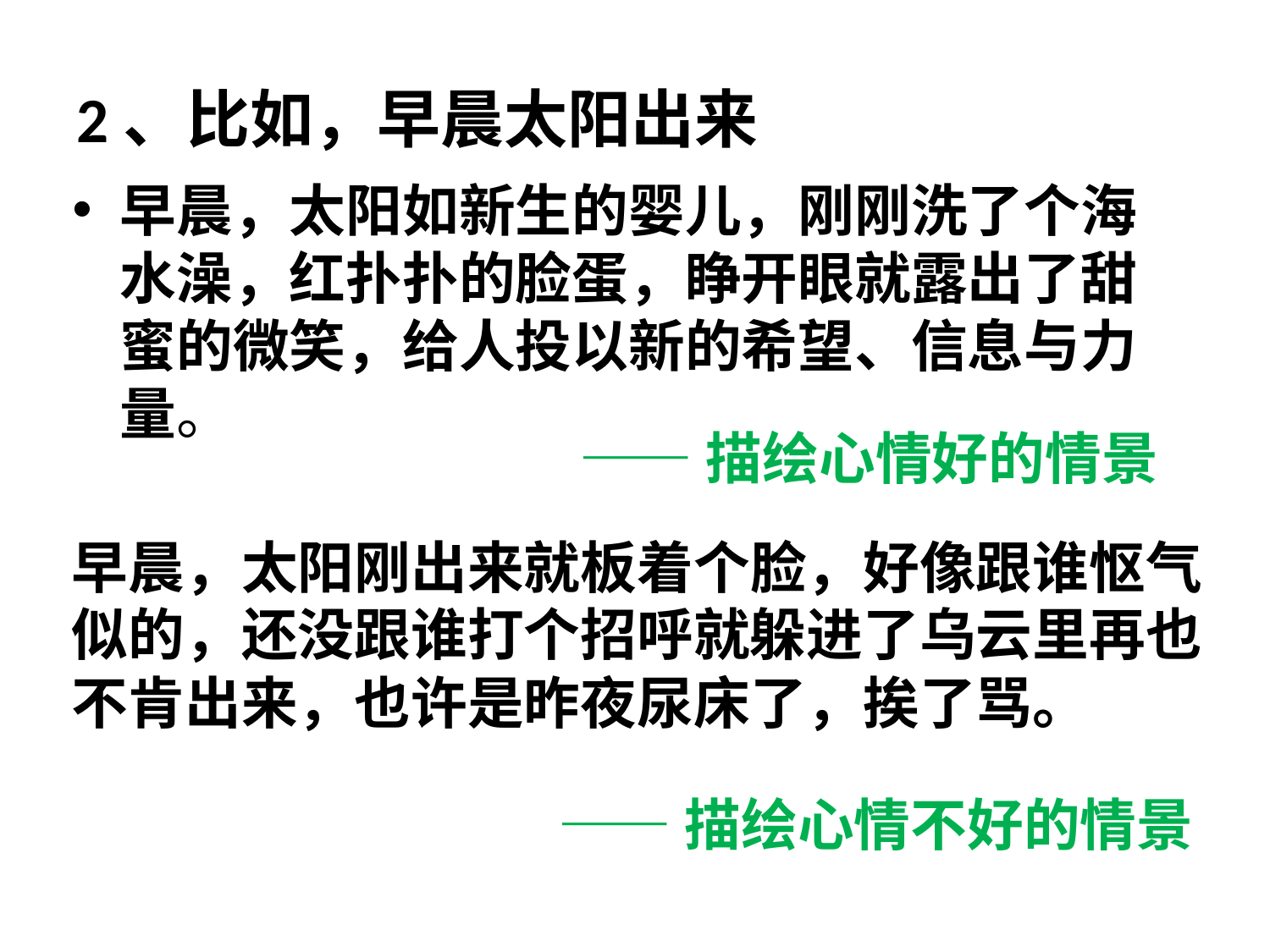

# 2、比如，早晨太阳出来
早晨，太阳如新生的婴儿，刚刚洗了个海水澡，红扑扑的脸蛋，睁开眼就露出了甜蜜的微笑，给人投以新的希望、信息与力量。
——描绘心情好的情景
早晨，太阳刚出来就板着个脸，好像跟谁怄气似的，还没跟谁打个招呼就躲进了乌云里再也不肯出来，也许是昨夜尿床了，挨了骂。

——描绘心情不好的情景